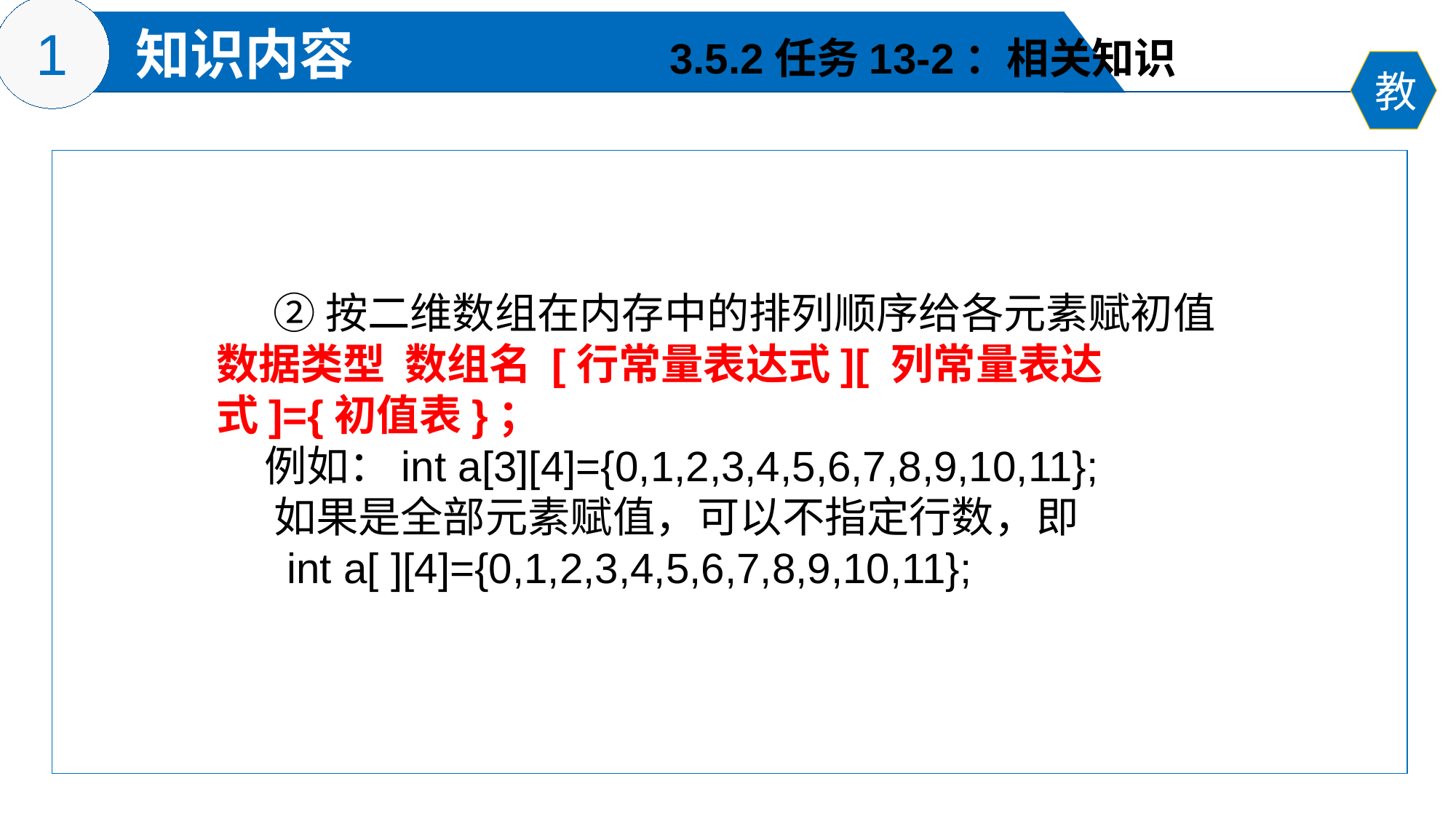

3.5.2任务13-2：相关知识
      ②按二维数组在内存中的排列顺序给各元素赋初值
数据类型  数组名 [行常量表达式][ 列常量表达式]={初值表}；
    例如：int a[3][4]={0,1,2,3,4,5,6,7,8,9,10,11};
     如果是全部元素赋值，可以不指定行数，即
      int a[ ][4]={0,1,2,3,4,5,6,7,8,9,10,11};